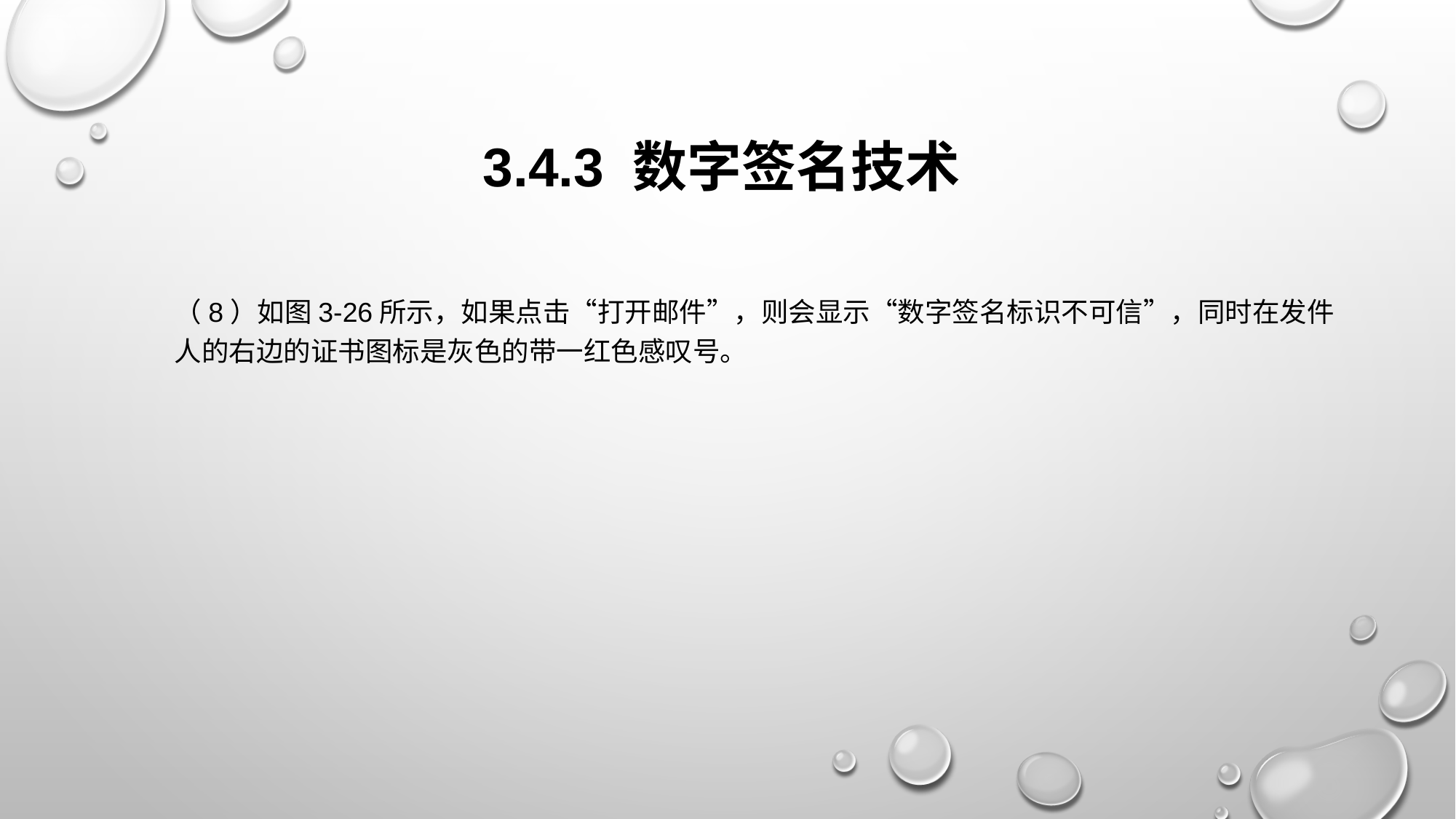

# 3.4.3 数字签名技术
（8）如图3-26所示，如果点击“打开邮件”，则会显示“数字签名标识不可信”，同时在发件人的右边的证书图标是灰色的带一红色感叹号。